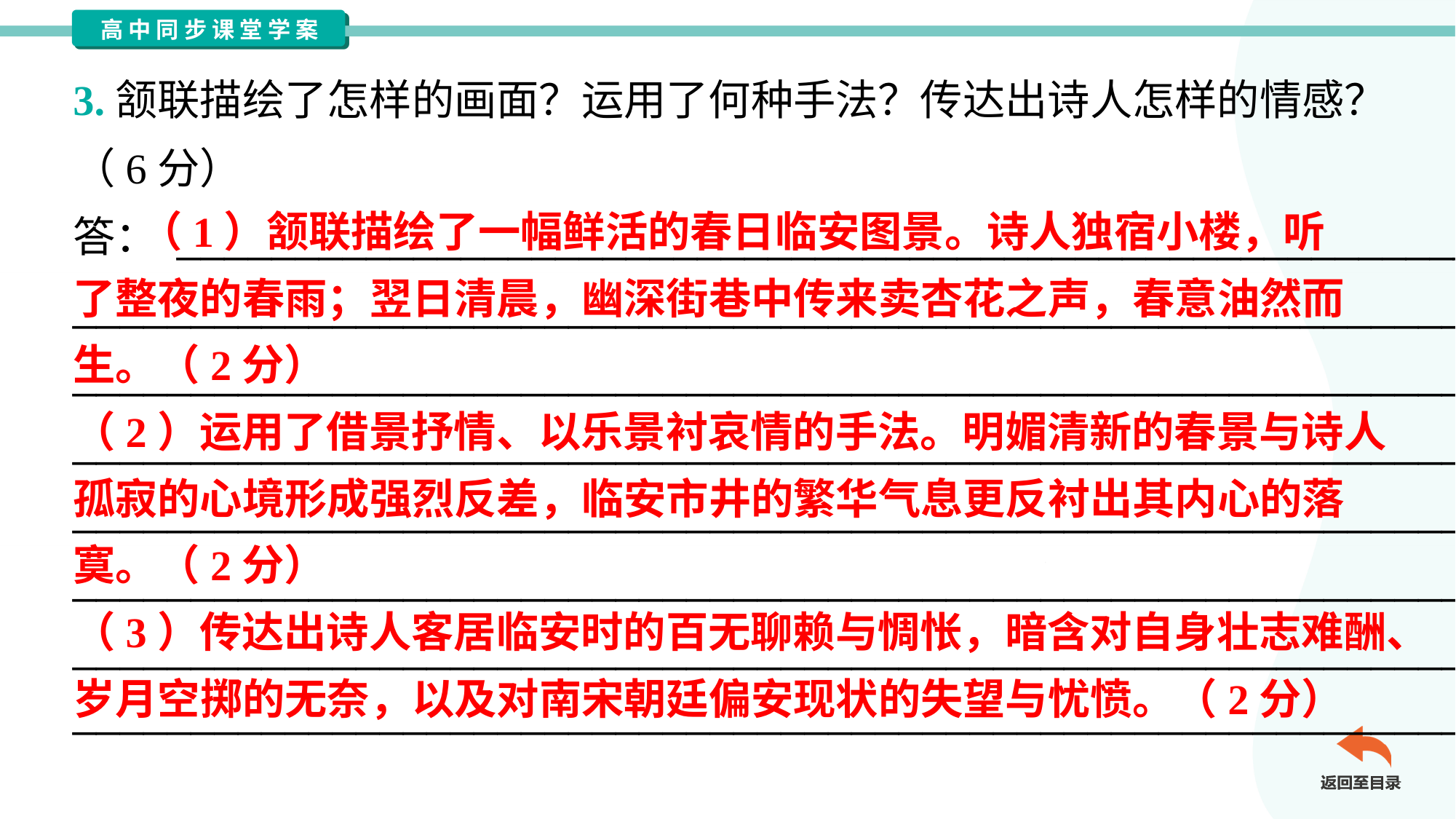

3.颔联描绘了怎样的画面？运用了何种手法？传达出诗人怎样的情感？
（6分）
答： ________________________________________________________
_____________________________________________________________
_____________________________________________________________
_____________________________________________________________
_____________________________________________________________
_____________________________________________________________
_____________________________________________________________
_____________________________________________________________
      （1）颔联描绘了一幅鲜活的春日临安图景。诗人独宿小楼，听
了整夜的春雨；翌日清晨，幽深街巷中传来卖杏花之声，春意油然而
生。（2分）
（2）运用了借景抒情、以乐景衬哀情的手法。明媚清新的春景与诗人
孤寂的心境形成强烈反差，临安市井的繁华气息更反衬出其内心的落
寞。（2分）
（3）传达出诗人客居临安时的百无聊赖与惆怅，暗含对自身壮志难酬、
岁月空掷的无奈，以及对南宋朝廷偏安现状的失望与忧愤。（2分）